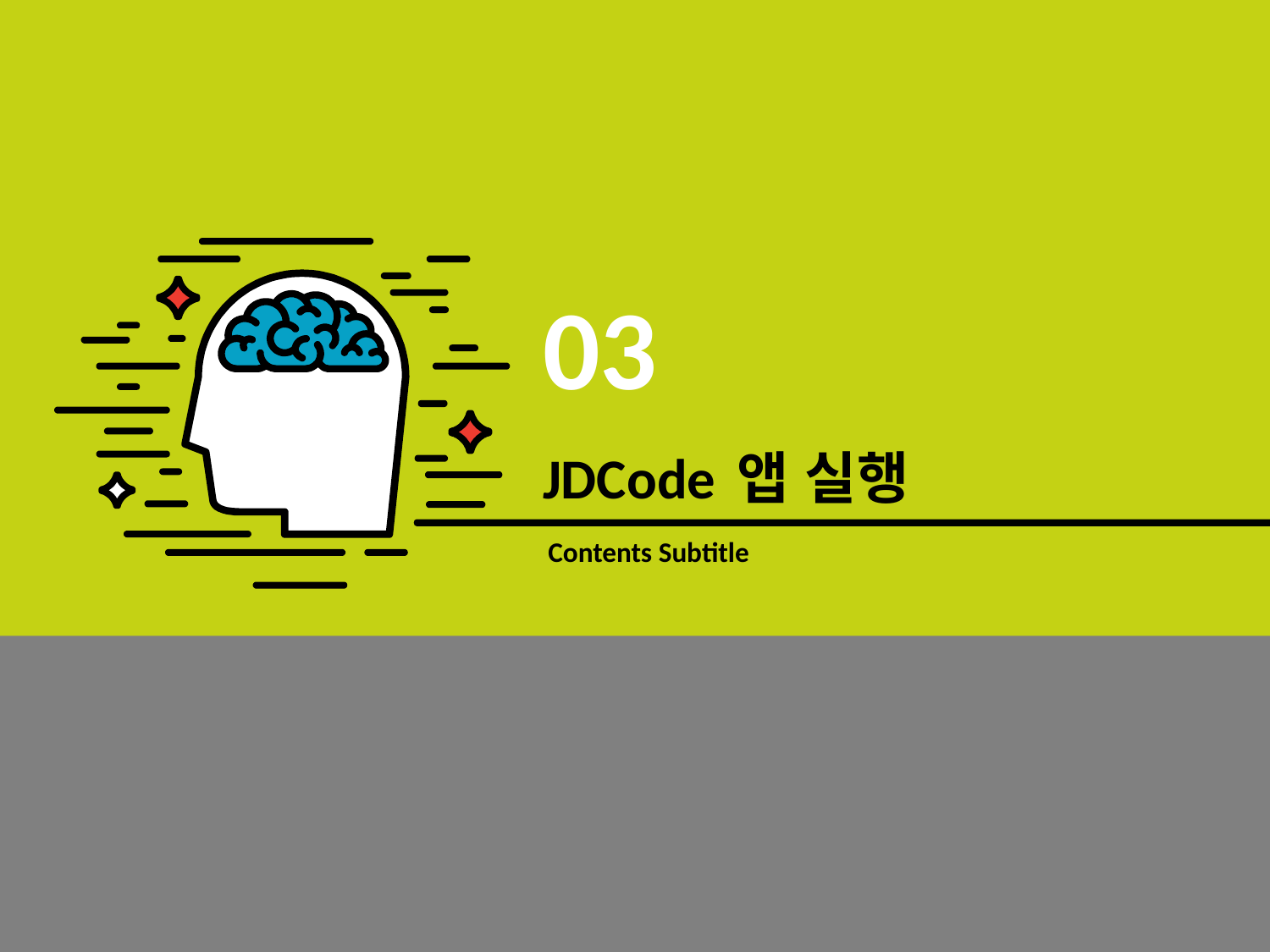

03
JDCode 앱 실행
# Contents Subtitle